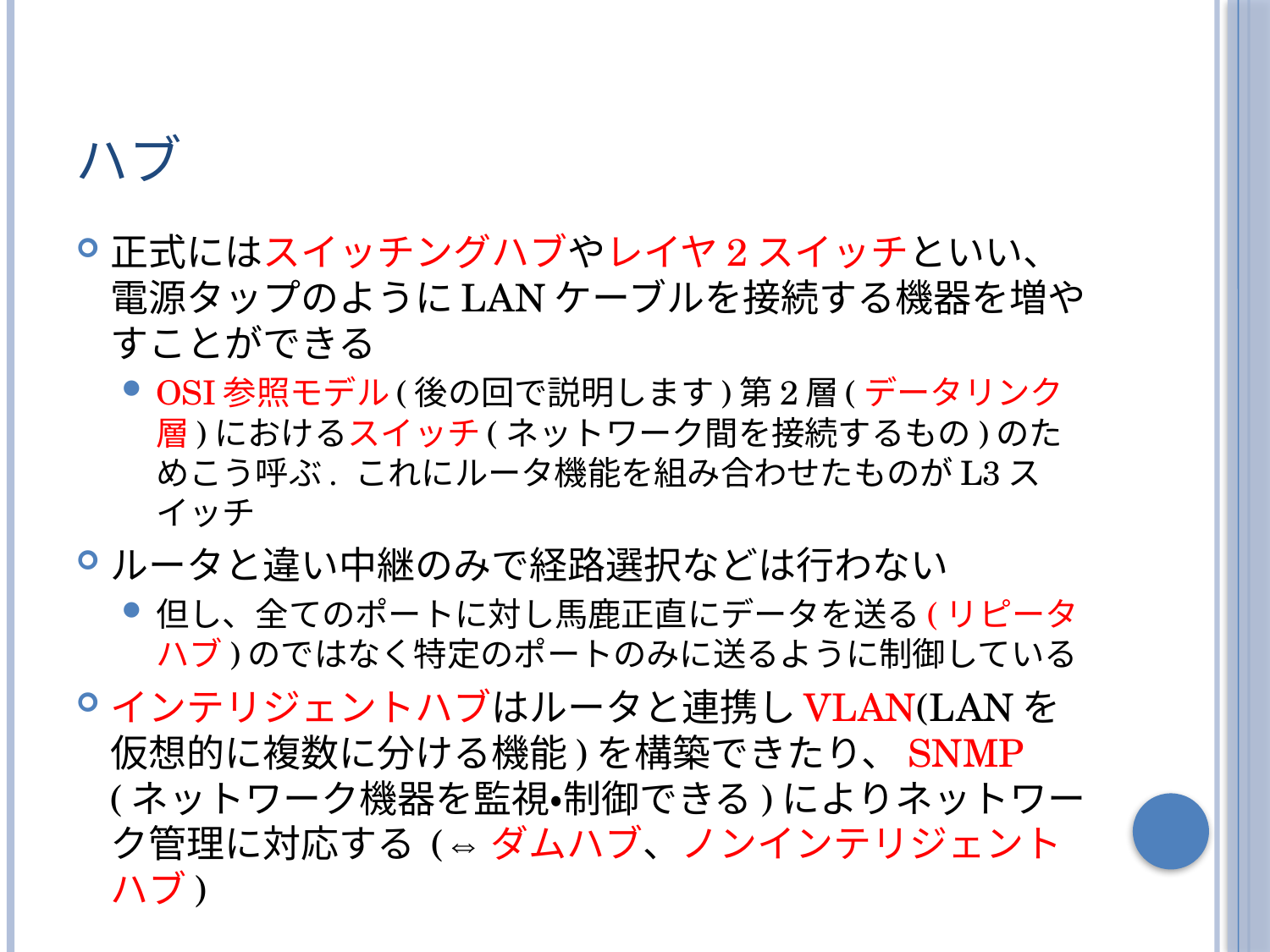

# ハブ
正式にはスイッチングハブやレイヤ2スイッチといい、電源タップのようにLANケーブルを接続する機器を増やすことができる
OSI参照モデル(後の回で説明します)第2層(データリンク層)におけるスイッチ(ネットワーク間を接続するもの)のためこう呼ぶ. これにルータ機能を組み合わせたものがL3スイッチ
ルータと違い中継のみで経路選択などは行わない
但し、全てのポートに対し馬鹿正直にデータを送る(リピータハブ)のではなく特定のポートのみに送るように制御している
インテリジェントハブはルータと連携しVLAN(LANを仮想的に複数に分ける機能)を構築できたり、SNMP(ネットワーク機器を監視・制御できる)によりネットワーク管理に対応する (⇔ダムハブ、ノンインテリジェントハブ)